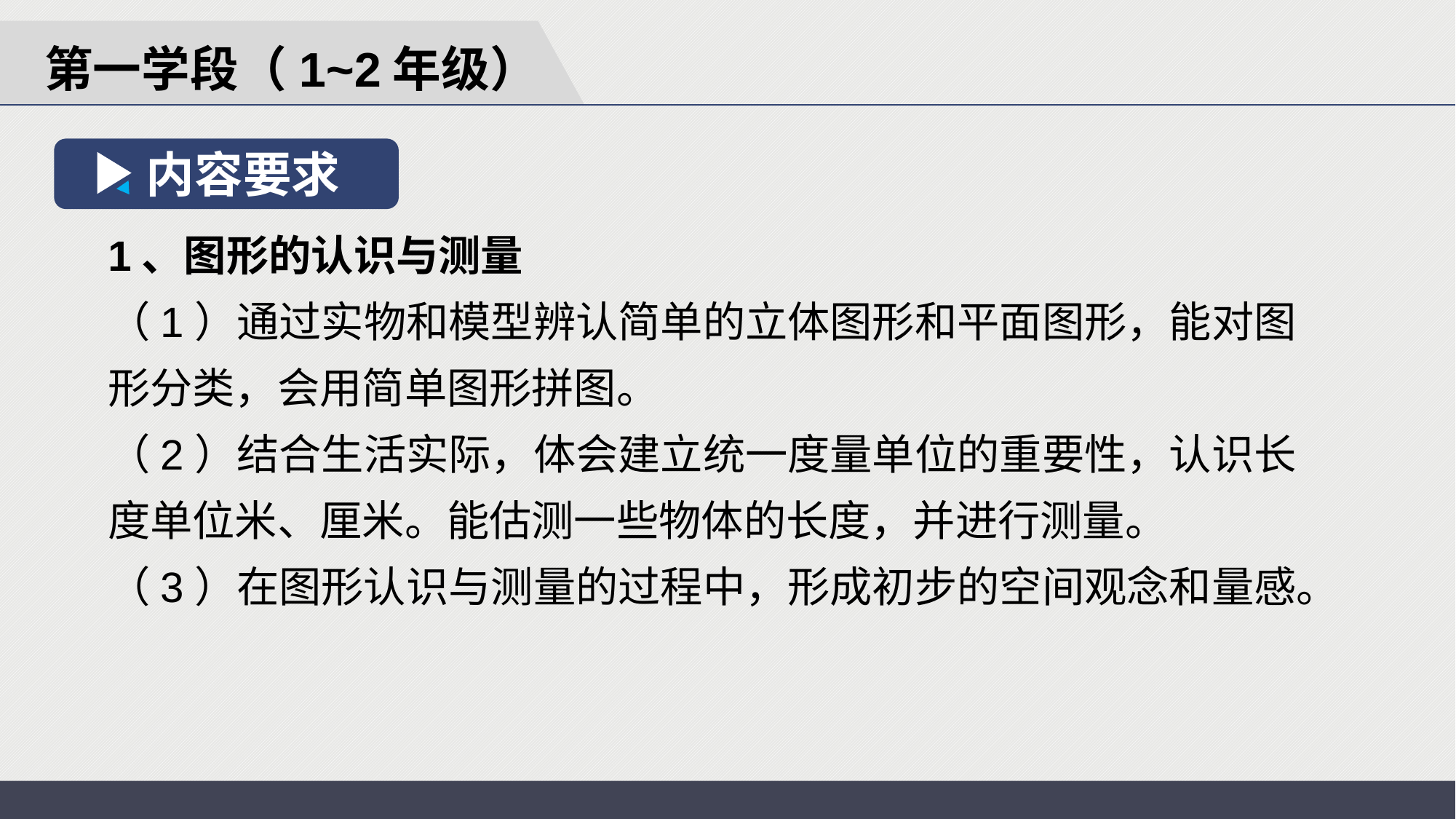

第一学段（1~2年级）
内容要求

1、图形的认识与测量
（1）通过实物和模型辨认简单的立体图形和平面图形，能对图形分类，会用简单图形拼图。
（2）结合生活实际，体会建立统一度量单位的重要性，认识长度单位米、厘米。能估测一些物体的长度，并进行测量。
（3）在图形认识与测量的过程中，形成初步的空间观念和量感。